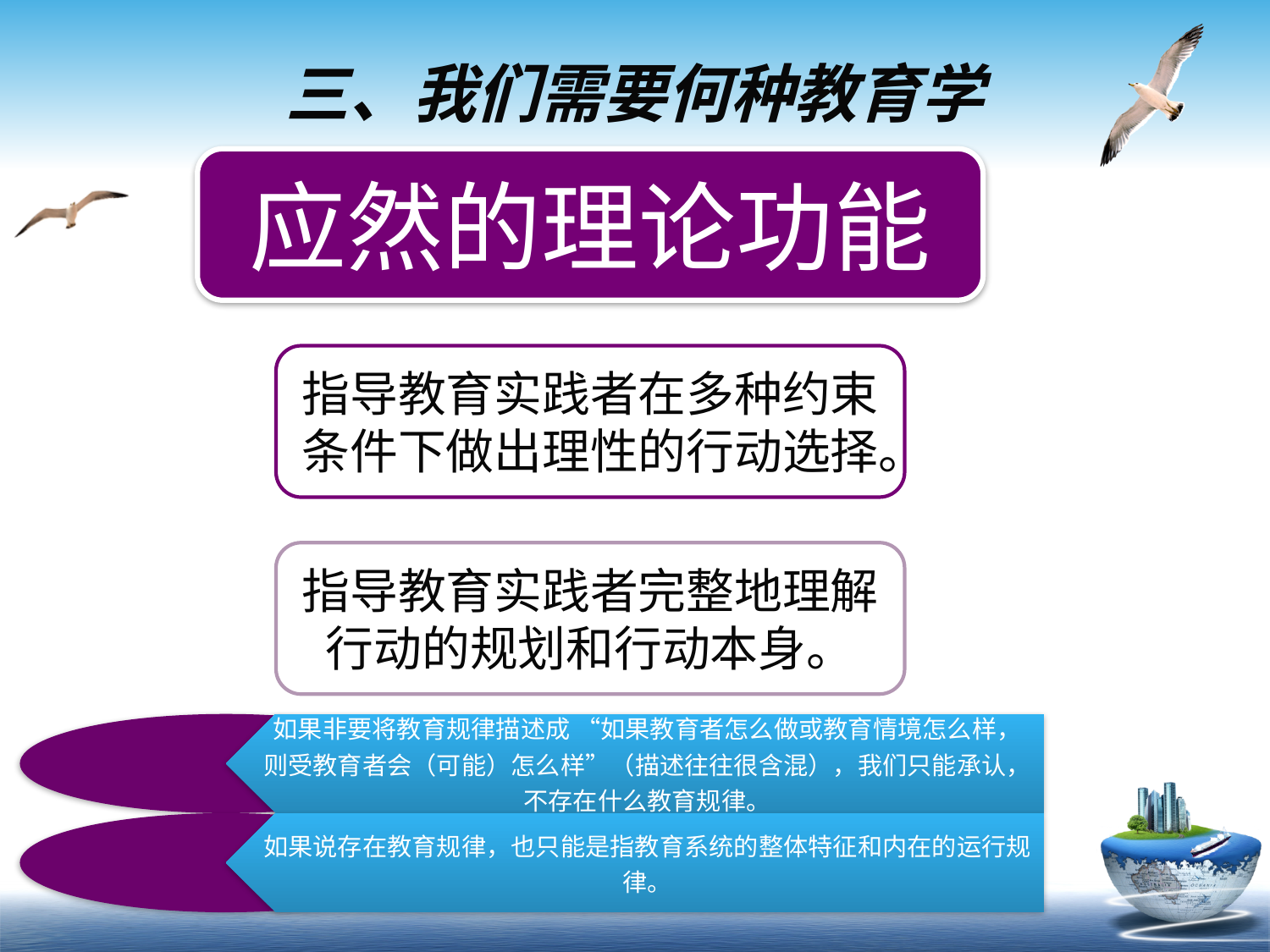

# 三、我们需要何种教育学
应然的理论功能
指导教育实践者在多种约束条件下做出理性的行动选择。
指导教育实践者完整地理解行动的规划和行动本身。
如果非要将教育规律描述成 “如果教育者怎么做或教育情境怎么样，则受教育者会（可能）怎么样”（描述往往很含混），我们只能承认，不存在什么教育规律。
如果说存在教育规律，也只能是指教育系统的整体特征和内在的运行规律。